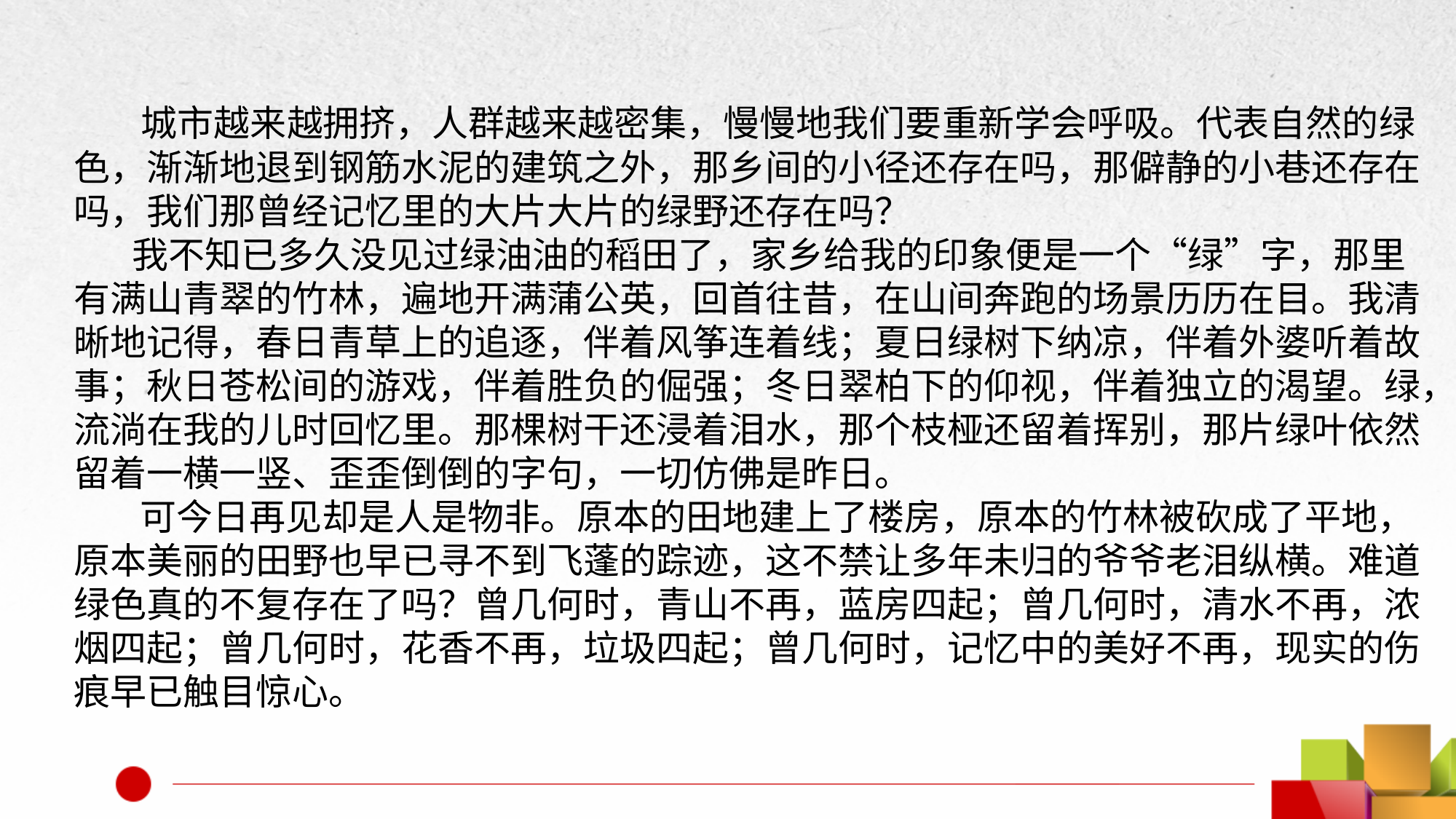

城市越来越拥挤，人群越来越密集，慢慢地我们要重新学会呼吸。代表自然的绿色，渐渐地退到钢筋水泥的建筑之外，那乡间的小径还存在吗，那僻静的小巷还存在吗，我们那曾经记忆里的大片大片的绿野还存在吗？
      我不知已多久没见过绿油油的稻田了，家乡给我的印象便是一个“绿”字，那里有满山青翠的竹林，遍地开满蒲公英，回首往昔，在山间奔跑的场景历历在目。我清晰地记得，春日青草上的追逐，伴着风筝连着线；夏日绿树下纳凉，伴着外婆听着故事；秋日苍松间的游戏，伴着胜负的倔强；冬日翠柏下的仰视，伴着独立的渴望。绿，流淌在我的儿时回忆里。那棵树干还浸着泪水，那个枝桠还留着挥别，那片绿叶依然留着一横一竖、歪歪倒倒的字句，一切仿佛是昨日。
       可今日再见却是人是物非。原本的田地建上了楼房，原本的竹林被砍成了平地，原本美丽的田野也早已寻不到飞蓬的踪迹，这不禁让多年未归的爷爷老泪纵横。难道绿色真的不复存在了吗？曾几何时，青山不再，蓝房四起；曾几何时，清水不再，浓烟四起；曾几何时，花香不再，垃圾四起；曾几何时，记忆中的美好不再，现实的伤痕早已触目惊心。